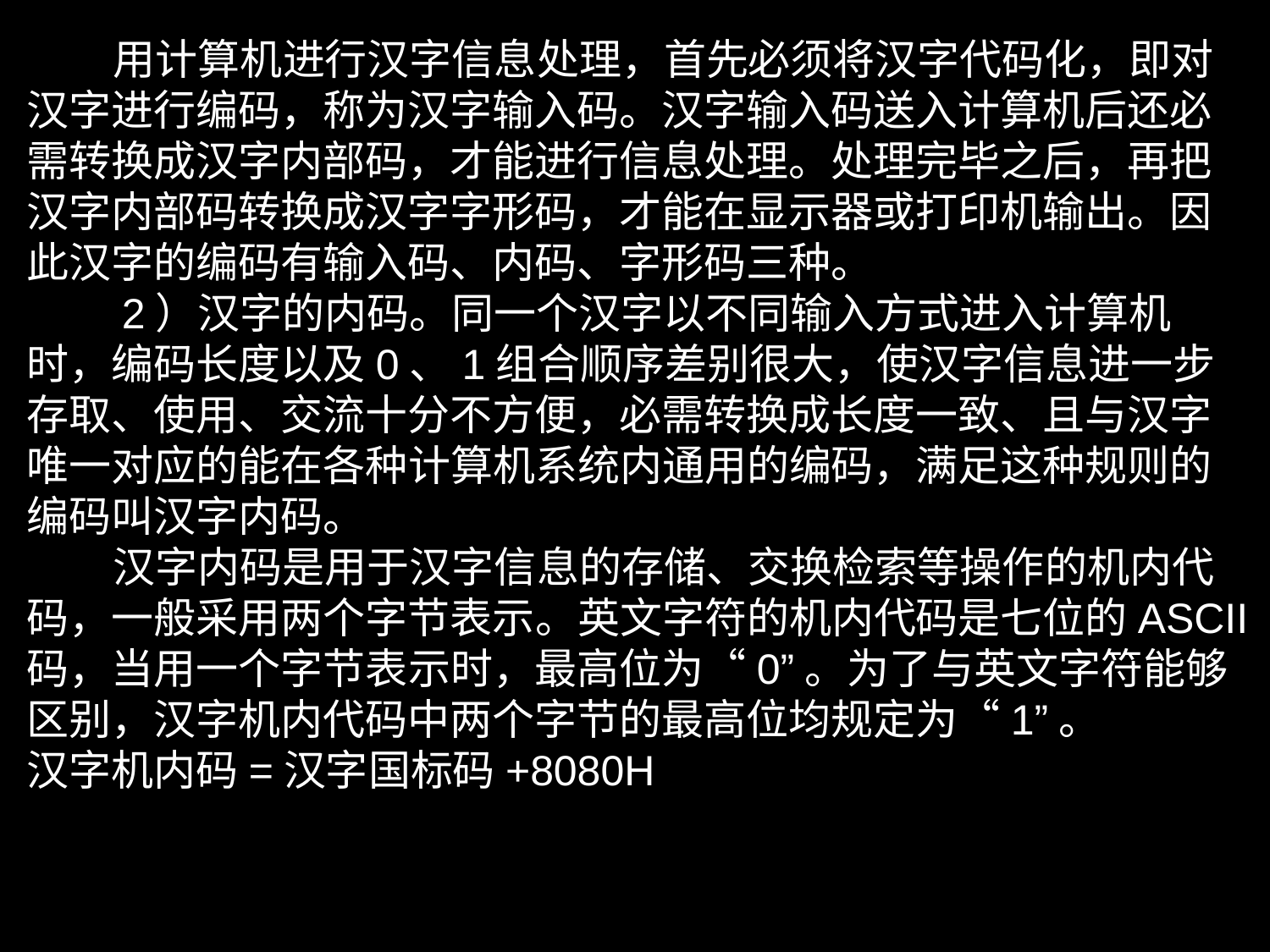

用计算机进行汉字信息处理，首先必须将汉字代码化，即对汉字进行编码，称为汉字输入码。汉字输入码送入计算机后还必需转换成汉字内部码，才能进行信息处理。处理完毕之后，再把汉字内部码转换成汉字字形码，才能在显示器或打印机输出。因此汉字的编码有输入码、内码、字形码三种。
        2）汉字的内码。同一个汉字以不同输入方式进入计算机时，编码长度以及0、1组合顺序差别很大，使汉字信息进一步存取、使用、交流十分不方便，必需转换成长度一致、且与汉字唯一对应的能在各种计算机系统内通用的编码，满足这种规则的编码叫汉字内码。
        汉字内码是用于汉字信息的存储、交换检索等操作的机内代码，一般采用两个字节表示。英文字符的机内代码是七位的ASCII码，当用一个字节表示时，最高位为“0”。为了与英文字符能够区别，汉字机内代码中两个字节的最高位均规定为“1”。
汉字机内码=汉字国标码+8080H